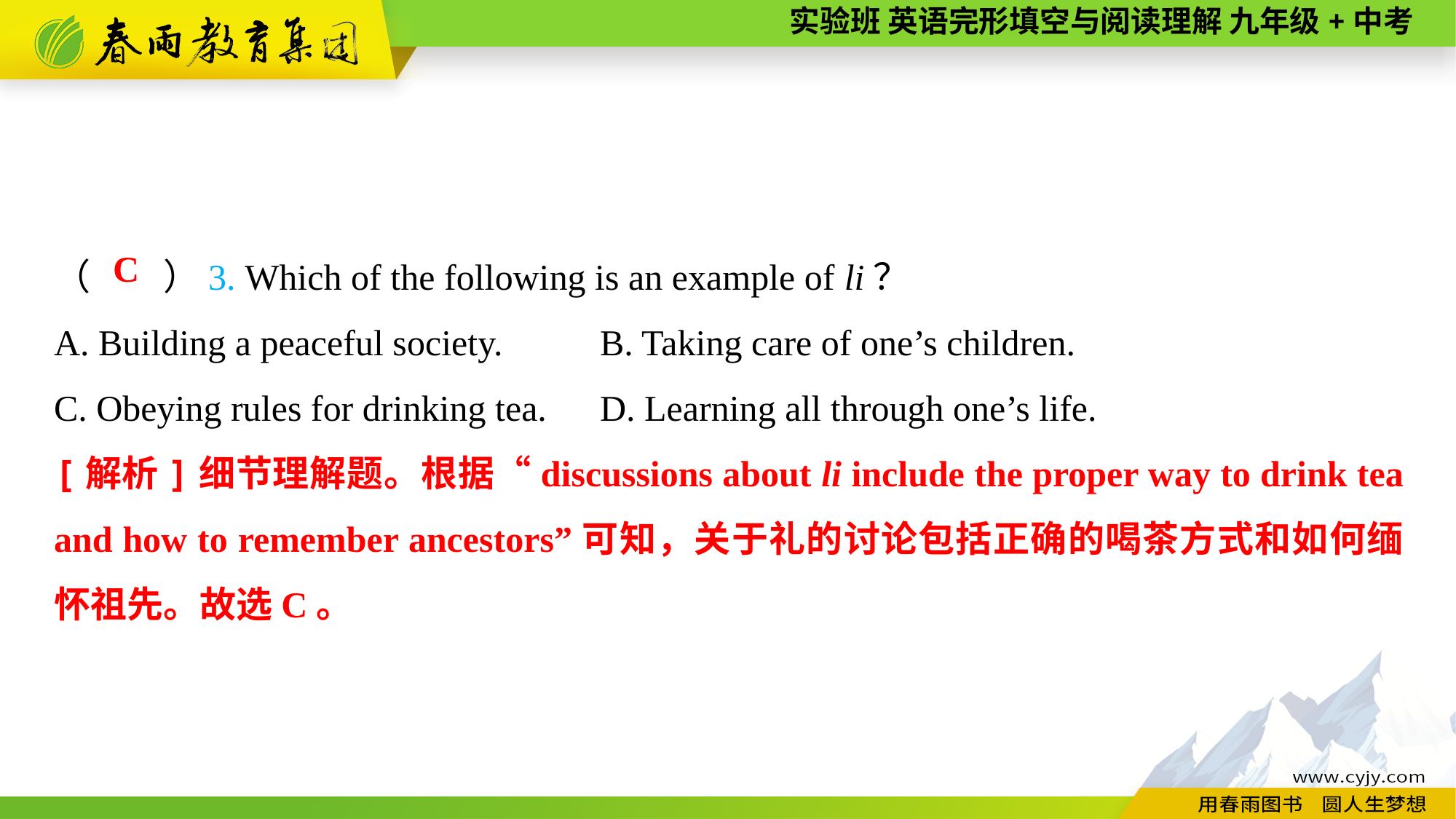

（　　）3. Which of the following is an example of li？
A. Building a peaceful society.	B. Taking care of one’s children.
C. Obeying rules for drinking tea.	D. Learning all through one’s life.
C
[解析]细节理解题。根据“discussions about li include the proper way to drink tea and how to remember ancestors”可知，关于礼的讨论包括正确的喝茶方式和如何缅怀祖先。故选C。